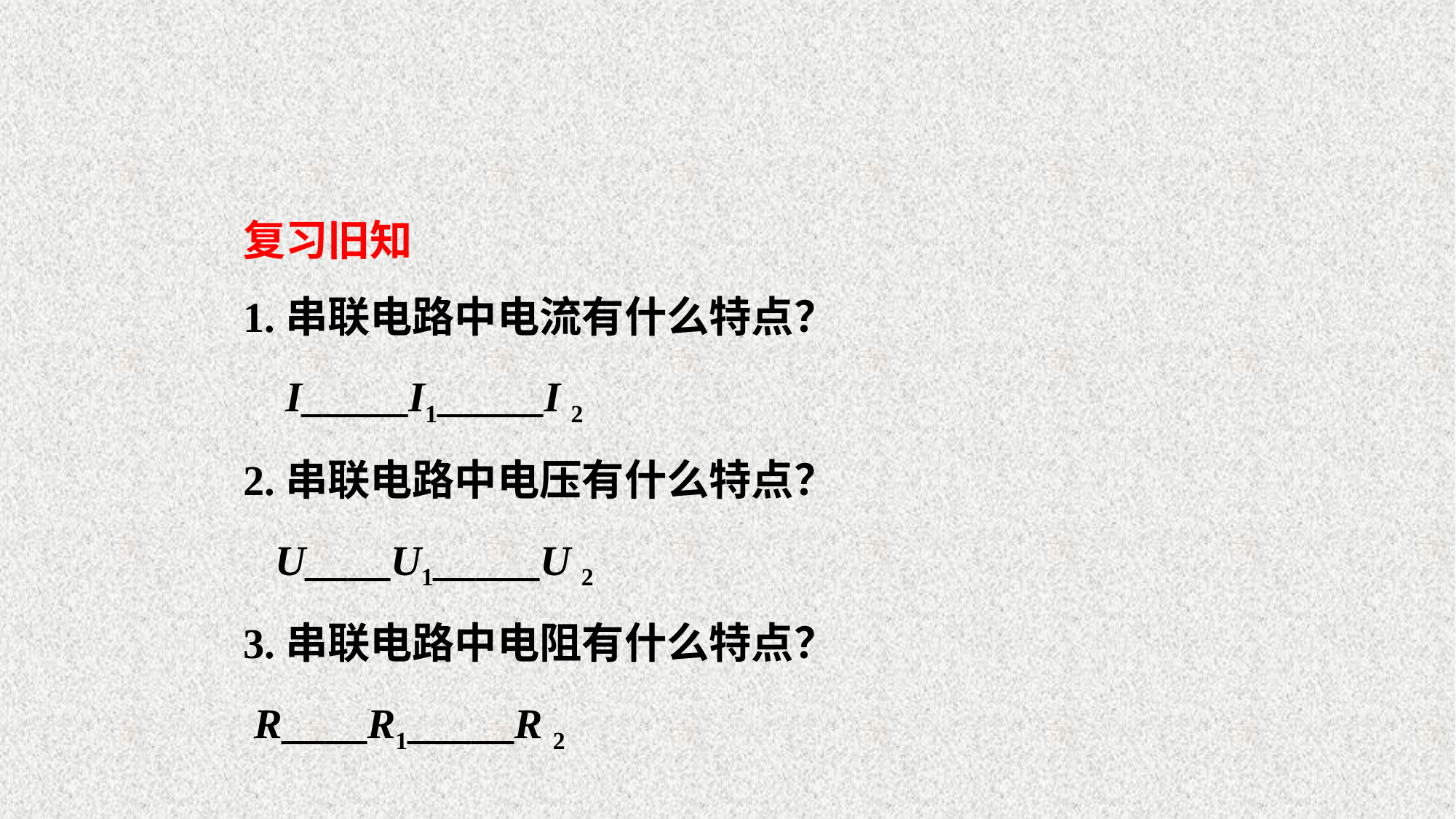

复习旧知
1.串联电路中电流有什么特点？
    I_____I1_____I 2
2.串联电路中电压有什么特点？
   U____U1_____U 2
3.串联电路中电阻有什么特点？
 R____R1_____R 2